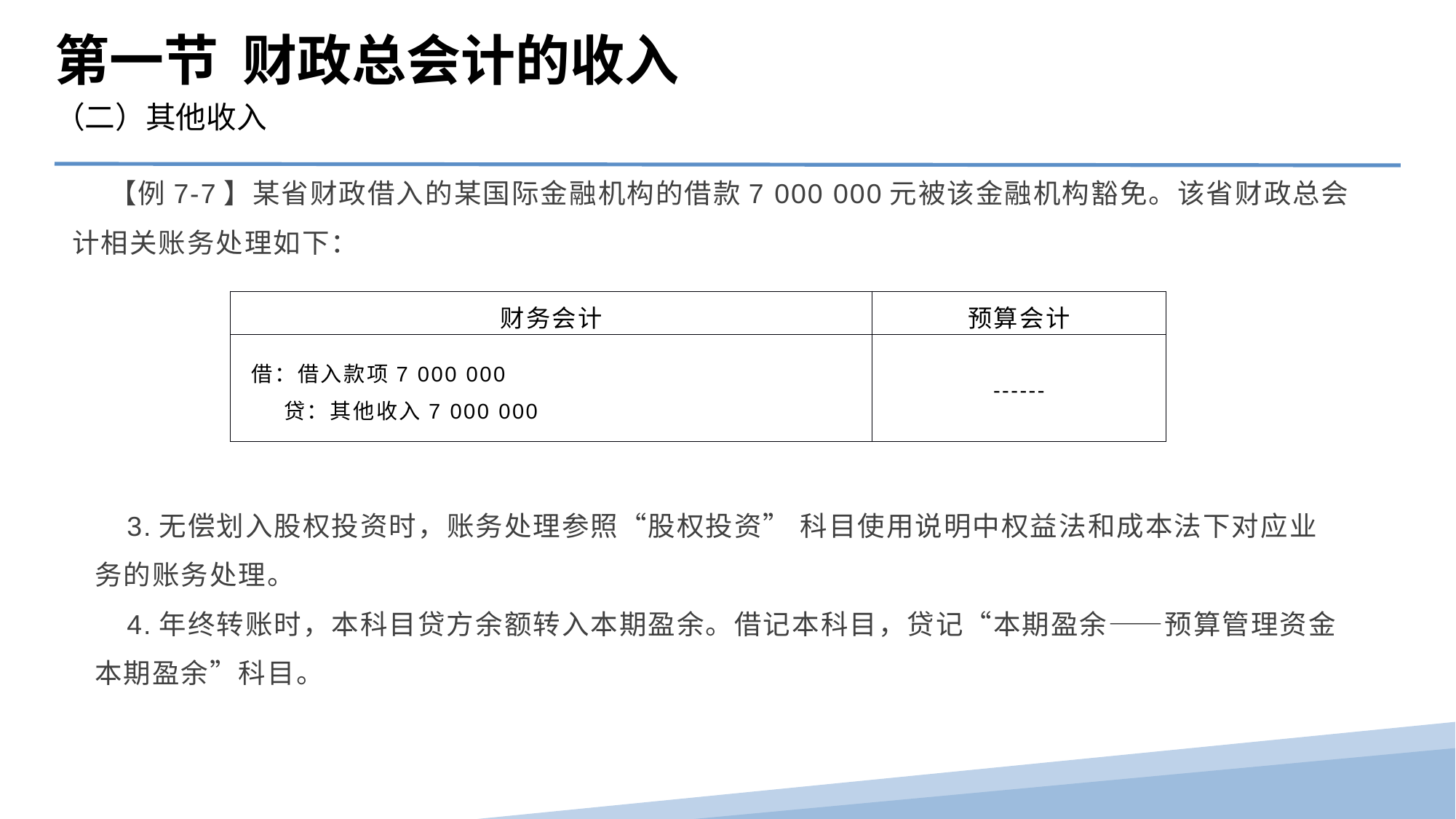

第一节  财政总会计的收入
（二）其他收入
    【例7-7】某省财政借入的某国际金融机构的借款7 000 000元被该金融机构豁免。该省财政总会计相关账务处理如下：
| 财务会计 | 预算会计 |
| --- | --- |
| 借：借入款项7 000 000 贷：其他收入7 000 000 | ------ |
3.无偿划入股权投资时，账务处理参照“股权投资” 科目使用说明中权益法和成本法下对应业务的账务处理。
4.年终转账时，本科目贷方余额转入本期盈余。借记本科目，贷记“本期盈余――预算管理资金本期盈余”科目。